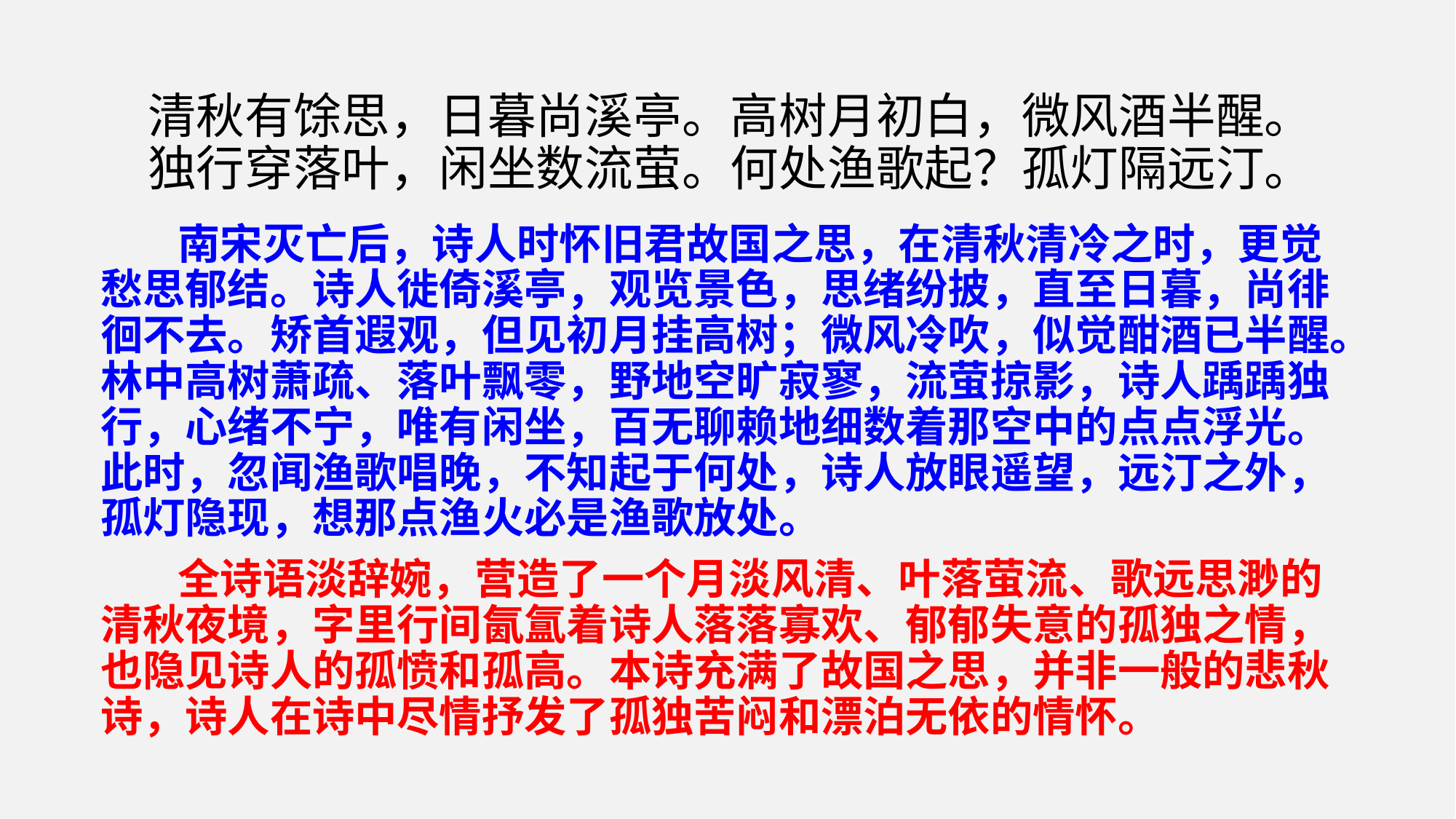

# 清秋有馀思，日暮尚溪亭。高树月初白，微风酒半醒。独行穿落叶，闲坐数流萤。何处渔歌起？孤灯隔远汀。
        南宋灭亡后，诗人时怀旧君故国之思，在清秋清冷之时，更觉愁思郁结。诗人徙倚溪亭，观览景色，思绪纷披，直至日暮，尚徘徊不去。矫首遐观，但见初月挂高树；微风冷吹，似觉酣酒已半醒。林中高树萧疏、落叶飘零，野地空旷寂寥，流萤掠影，诗人踽踽独行，心绪不宁，唯有闲坐，百无聊赖地细数着那空中的点点浮光。此时，忽闻渔歌唱晚，不知起于何处，诗人放眼遥望，远汀之外，孤灯隐现，想那点渔火必是渔歌放处。
        全诗语淡辞婉，营造了一个月淡风清、叶落萤流、歌远思渺的清秋夜境，字里行间氤氲着诗人落落寡欢、郁郁失意的孤独之情，也隐见诗人的孤愤和孤高。本诗充满了故国之思，并非一般的悲秋诗，诗人在诗中尽情抒发了孤独苦闷和漂泊无依的情怀。